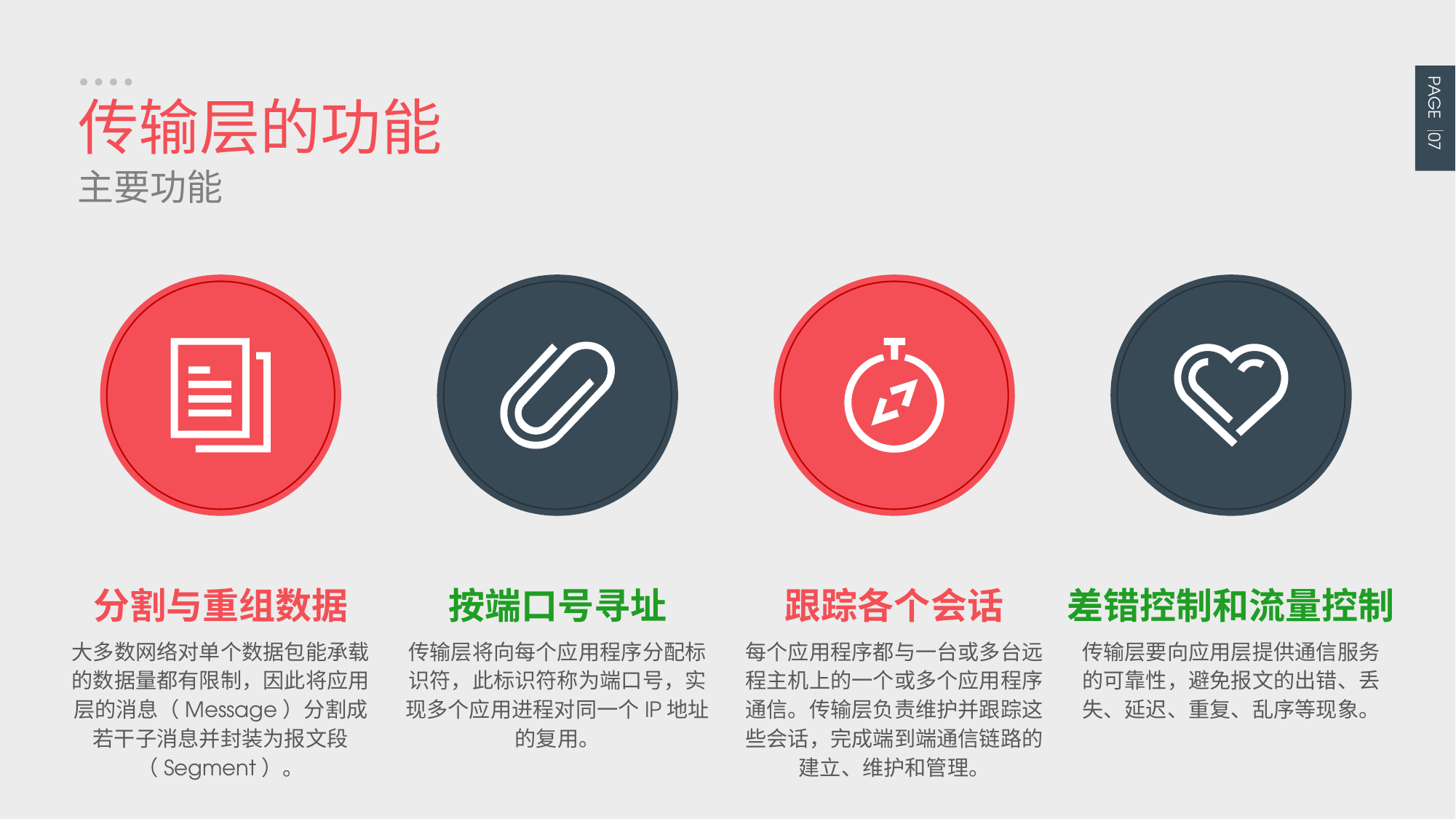

PAGE   07
传输层的功能
主要功能

分割与重组数据
大多数网络对单个数据包能承载的数据量都有限制，因此将应用层的消息（Message）分割成若干子消息并封装为报文段（Segment）。

按端口号寻址
传输层将向每个应用程序分配标识符，此标识符称为端口号，实现多个应用进程对同一个IP地址的复用。

跟踪各个会话
每个应用程序都与一台或多台远程主机上的一个或多个应用程序通信。传输层负责维护并跟踪这些会话，完成端到端通信链路的建立、维护和管理。

差错控制和流量控制
传输层要向应用层提供通信服务的可靠性，避免报文的出错、丢失、延迟、重复、乱序等现象。